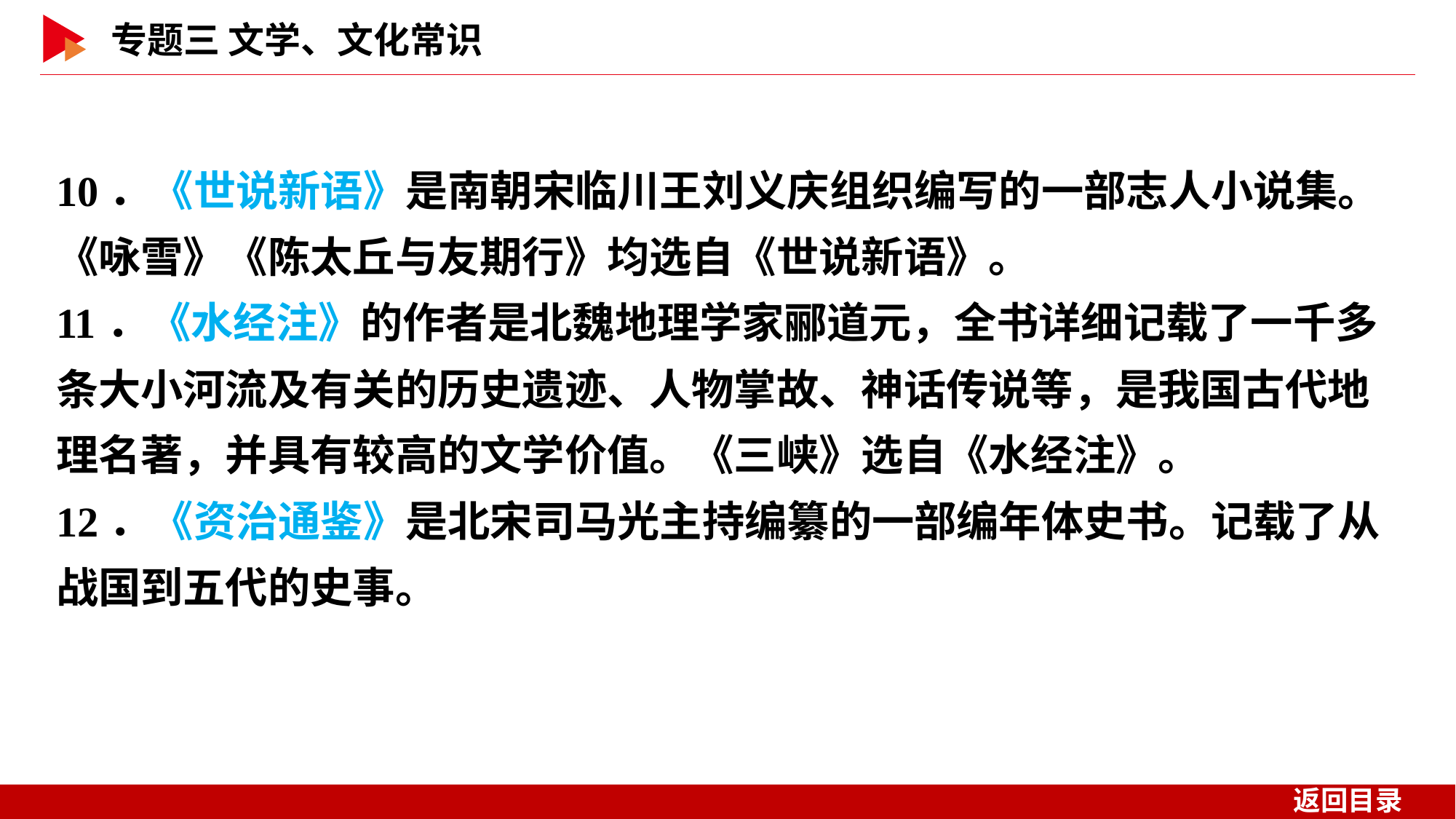

10．《世说新语》是南朝宋临川王刘义庆组织编写的一部志人小说集。《咏雪》《陈太丘与友期行》均选自《世说新语》。
11．《水经注》的作者是北魏地理学家郦道元，全书详细记载了一千多条大小河流及有关的历史遗迹、人物掌故、神话传说等，是我国古代地理名著，并具有较高的文学价值。《三峡》选自《水经注》。
12．《资治通鉴》是北宋司马光主持编纂的一部编年体史书。记载了从战国到五代的史事。